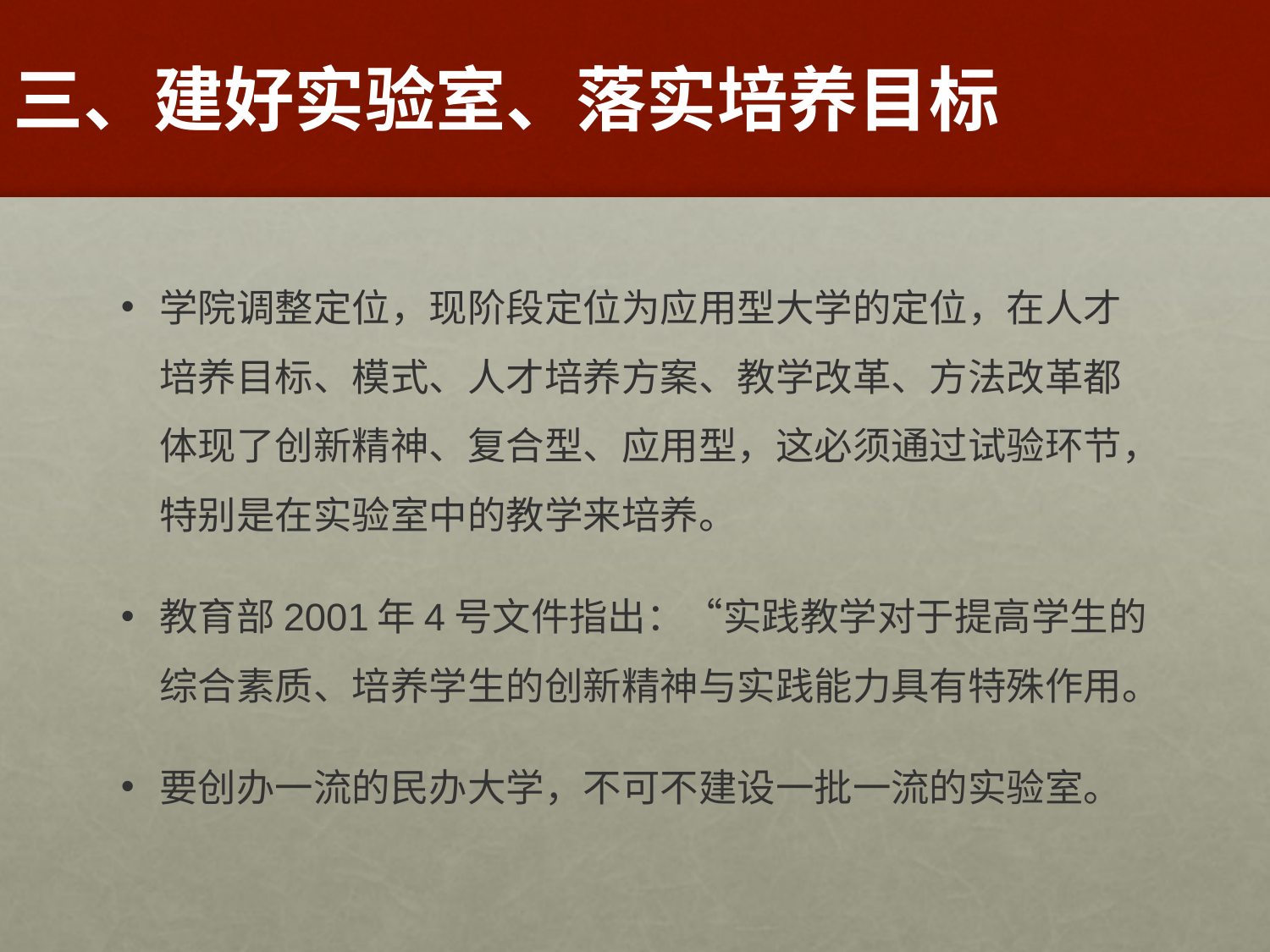

# 三、建好实验室、落实培养目标
学院调整定位，现阶段定位为应用型大学的定位，在人才培养目标、模式、人才培养方案、教学改革、方法改革都体现了创新精神、复合型、应用型，这必须通过试验环节，特别是在实验室中的教学来培养。
教育部2001年4号文件指出：“实践教学对于提高学生的综合素质、培养学生的创新精神与实践能力具有特殊作用。
要创办一流的民办大学，不可不建设一批一流的实验室。